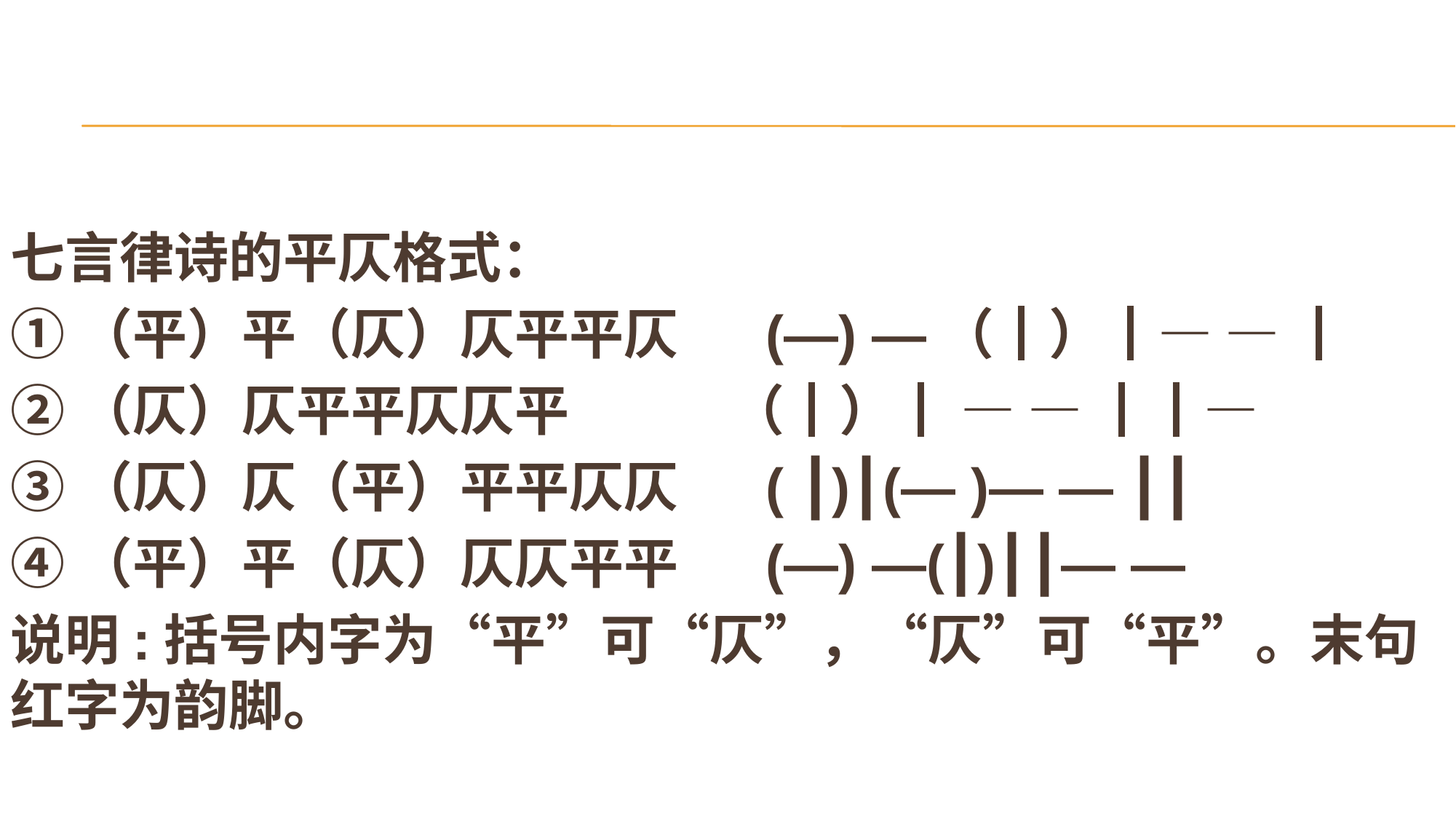

#
七言律诗的平仄格式：
①（平）平（仄）仄平平仄      (—) —（┃）┃— — ┃
②（仄）仄平平仄仄平             （┃）┃ — — ┃┃—
③（仄）仄（平）平平仄仄      ( ┃)┃(— )— — ┃┃
④（平）平（仄）仄仄平平      (—) —(┃)┃┃— —
说明:括号内字为“平”可“仄”，“仄”可“平”。末句红字为韵脚。